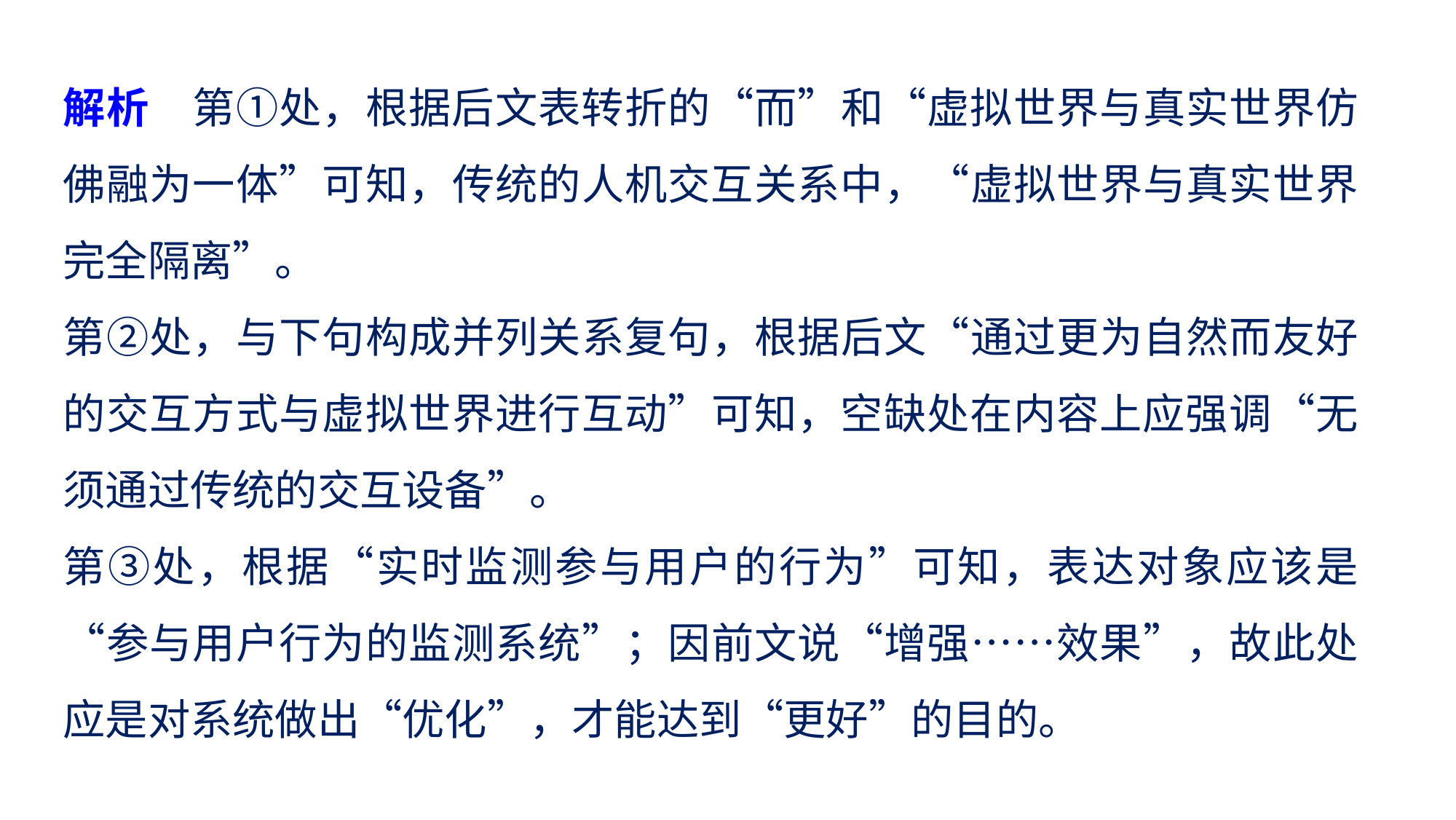

解析　第①处，根据后文表转折的“而”和“虚拟世界与真实世界仿佛融为一体”可知，传统的人机交互关系中，“虚拟世界与真实世界完全隔离”。
第②处，与下句构成并列关系复句，根据后文“通过更为自然而友好的交互方式与虚拟世界进行互动”可知，空缺处在内容上应强调“无须通过传统的交互设备”。
第③处，根据“实时监测参与用户的行为”可知，表达对象应该是“参与用户行为的监测系统”；因前文说“增强……效果”，故此处应是对系统做出“优化”，才能达到“更好”的目的。